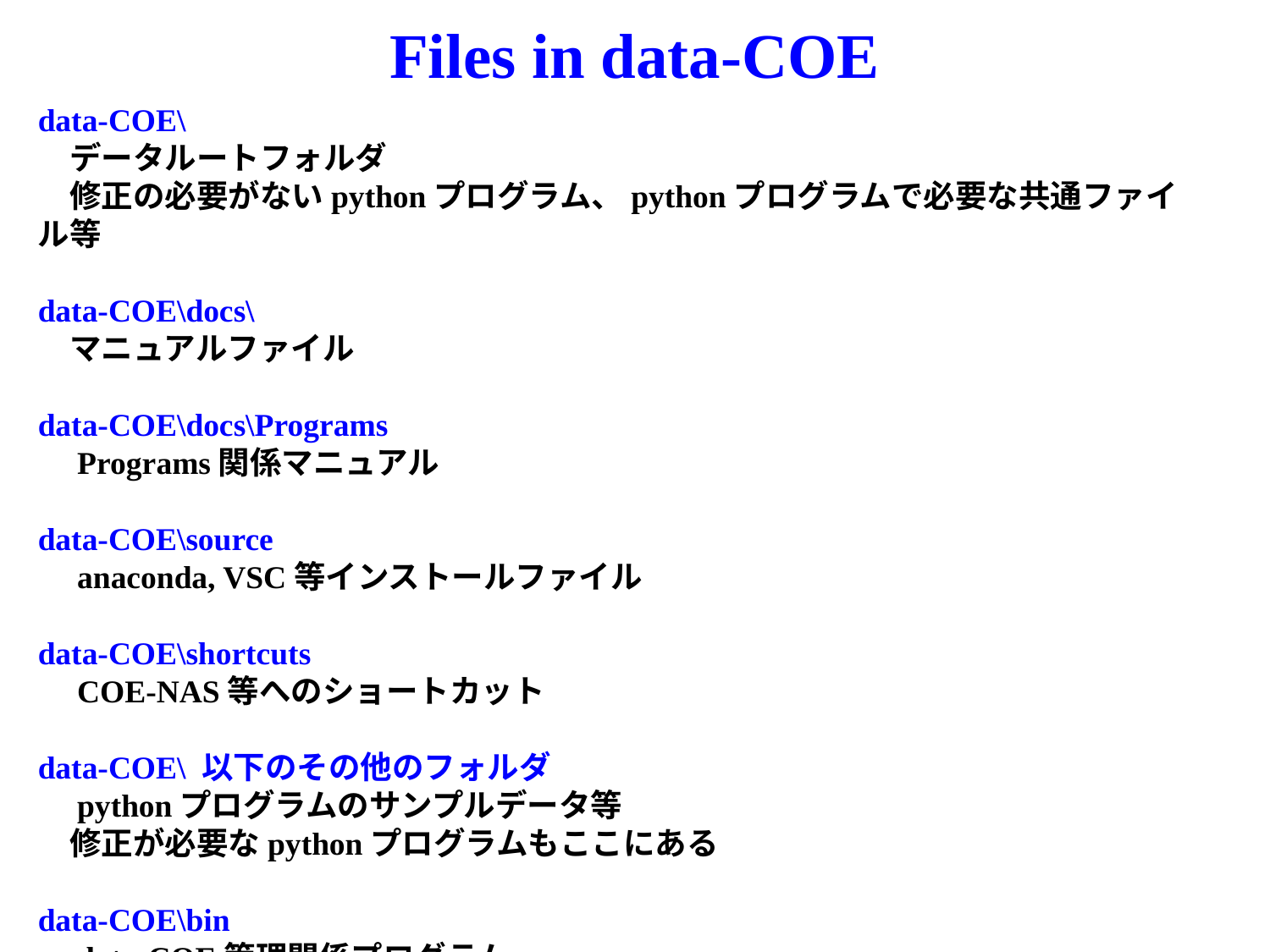

# Files in data-COE
data-COE\
　データルートフォルダ
　修正の必要がないpythonプログラム、pythonプログラムで必要な共通ファイル等

data-COE\docs\
　マニュアルファイル

data-COE\docs\Programs
　Programs関係マニュアル

data-COE\source
　anaconda, VSC等インストールファイル

data-COE\shortcuts
　COE-NAS等へのショートカット

data-COE\ 以下のその他のフォルダ
　pythonプログラムのサンプルデータ等
　修正が必要なpythonプログラムもここにある

data-COE\bin
　data-COE管理関係プログラム